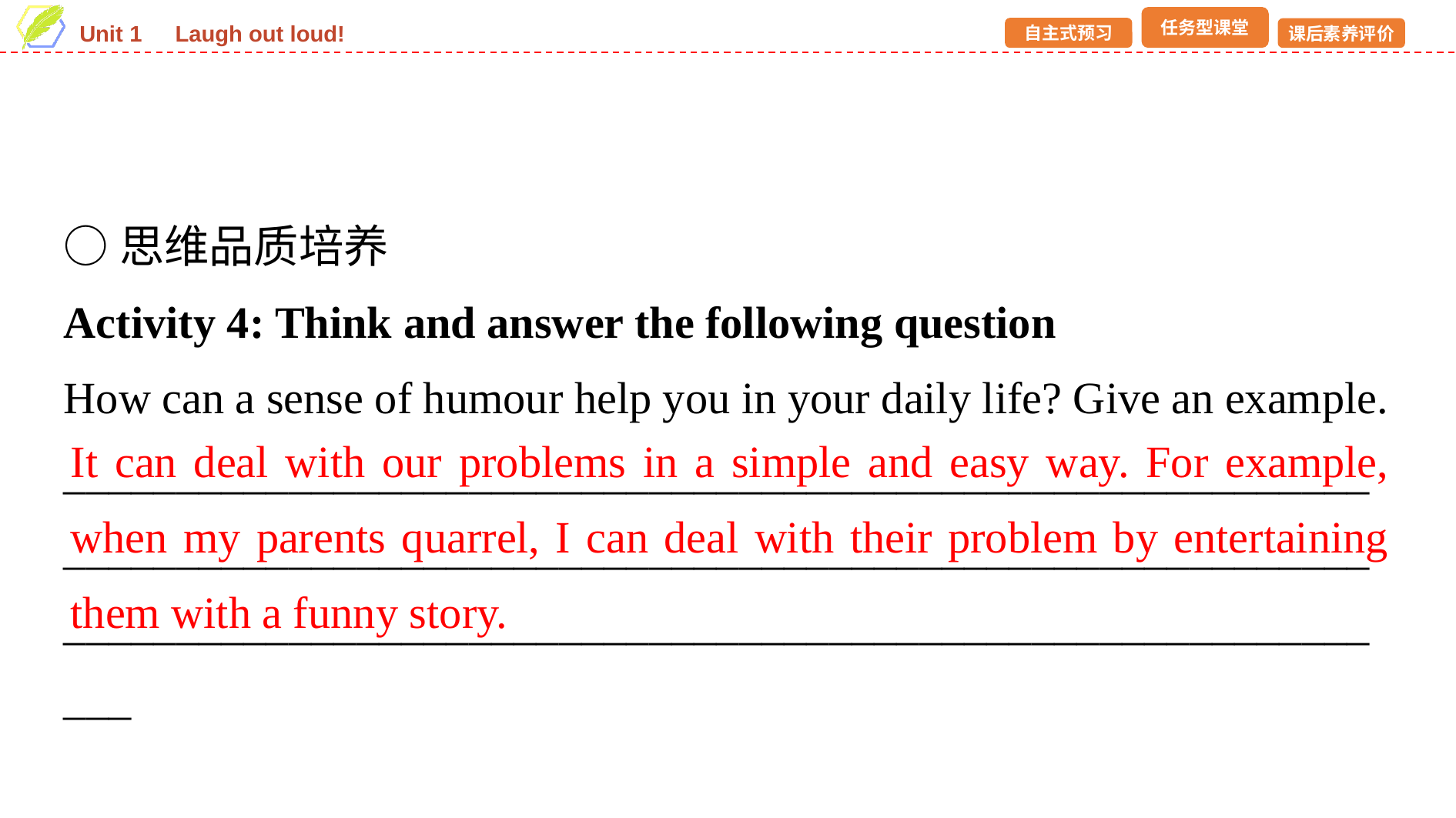

○思维品质培养
Activity 4: Think and answer the following question
How can a sense of humour help you in your daily life? Give an example.
_________________________________________________________________________________________________________________________________________________________________________________
It can deal with our problems in a simple and easy way. For example, when my parents quarrel, I can deal with their problem by entertaining them with a funny story.